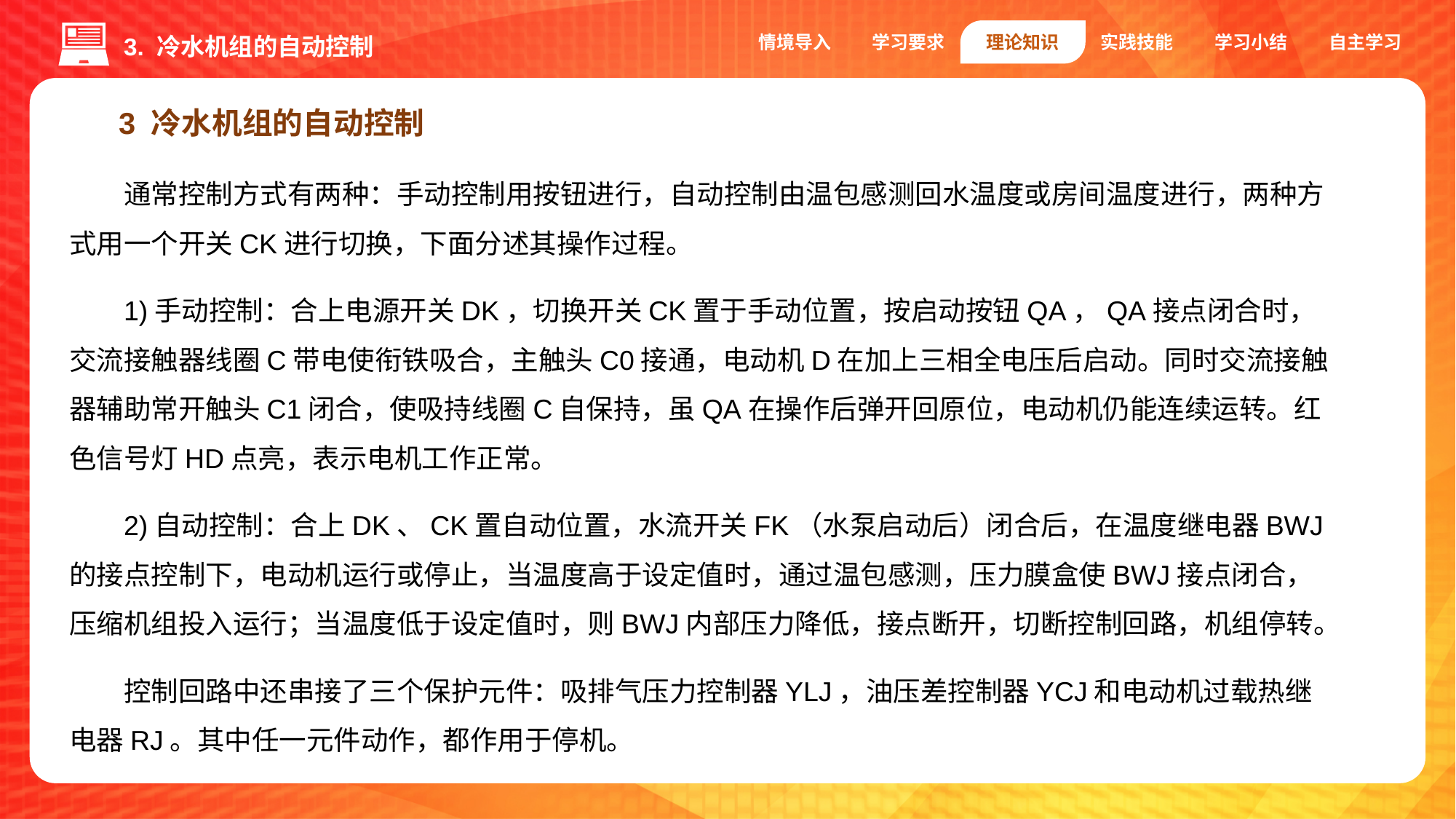

情境导入
学习要求
理论知识
实践技能
学习小结
自主学习

3. 冷水机组的自动控制
3 冷水机组的自动控制
通常控制方式有两种：手动控制用按钮进行，自动控制由温包感测回水温度或房间温度进行，两种方式用一个开关CK进行切换，下面分述其操作过程。
1)手动控制：合上电源开关DK，切换开关CK置于手动位置，按启动按钮QA，QA接点闭合时，交流接触器线圈C带电使衔铁吸合，主触头C0接通，电动机D在加上三相全电压后启动。同时交流接触器辅助常开触头C1闭合，使吸持线圈C自保持，虽QA在操作后弹开回原位，电动机仍能连续运转。红色信号灯HD点亮，表示电机工作正常。
2)自动控制：合上DK、CK置自动位置，水流开关FK（水泵启动后）闭合后，在温度继电器BWJ的接点控制下，电动机运行或停止，当温度高于设定值时，通过温包感测，压力膜盒使BWJ接点闭合，压缩机组投入运行；当温度低于设定值时，则BWJ内部压力降低，接点断开，切断控制回路，机组停转。
控制回路中还串接了三个保护元件：吸排气压力控制器YLJ，油压差控制器YCJ和电动机过载热继电器RJ。其中任一元件动作，都作用于停机。